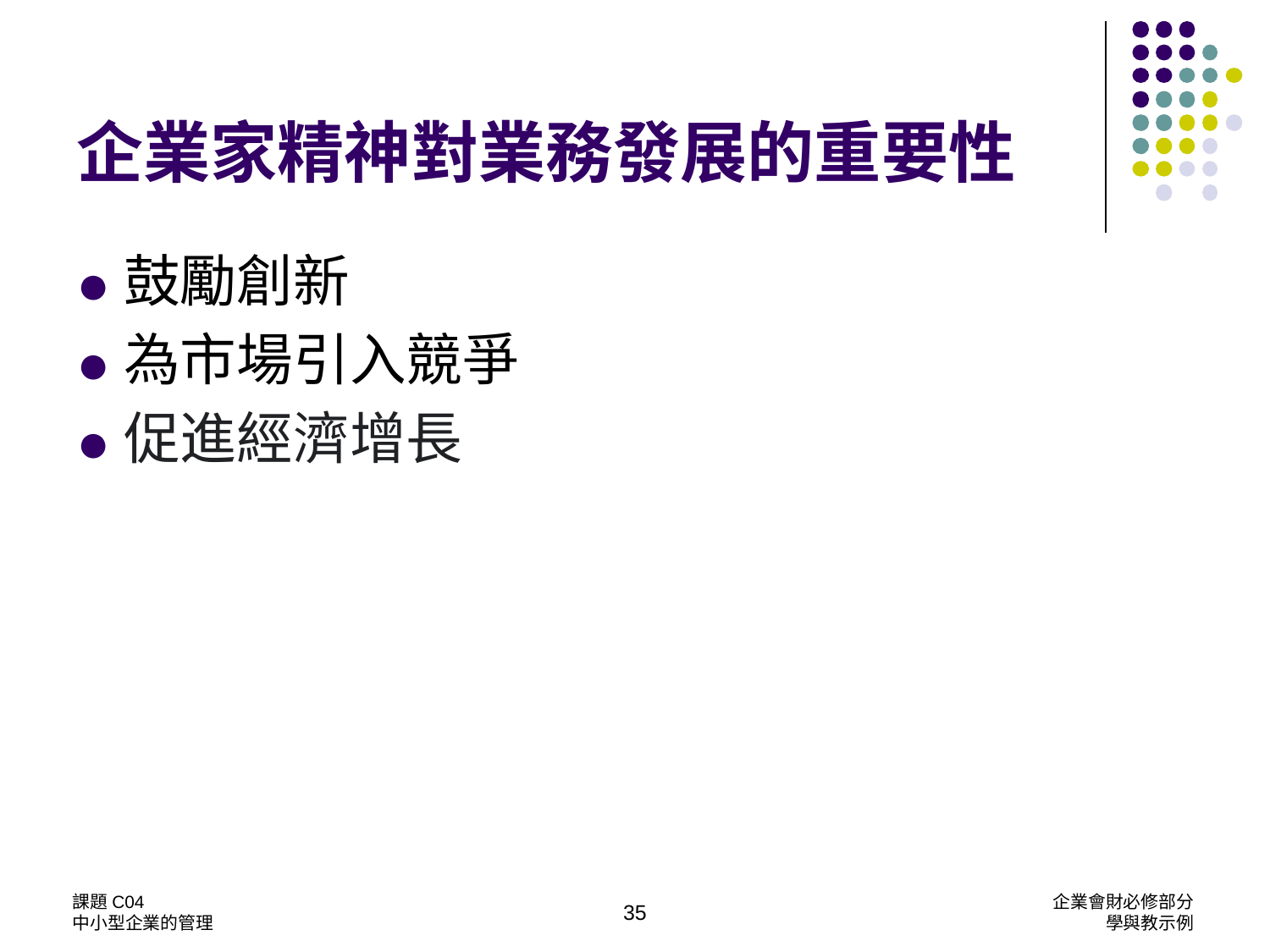

# 企業家精神對業務發展的重要性

鼓勵創新
為市場引入競爭
促進經濟增長

課題C04
中小型企業的管理

企業會財必修部分
學與教示例

35